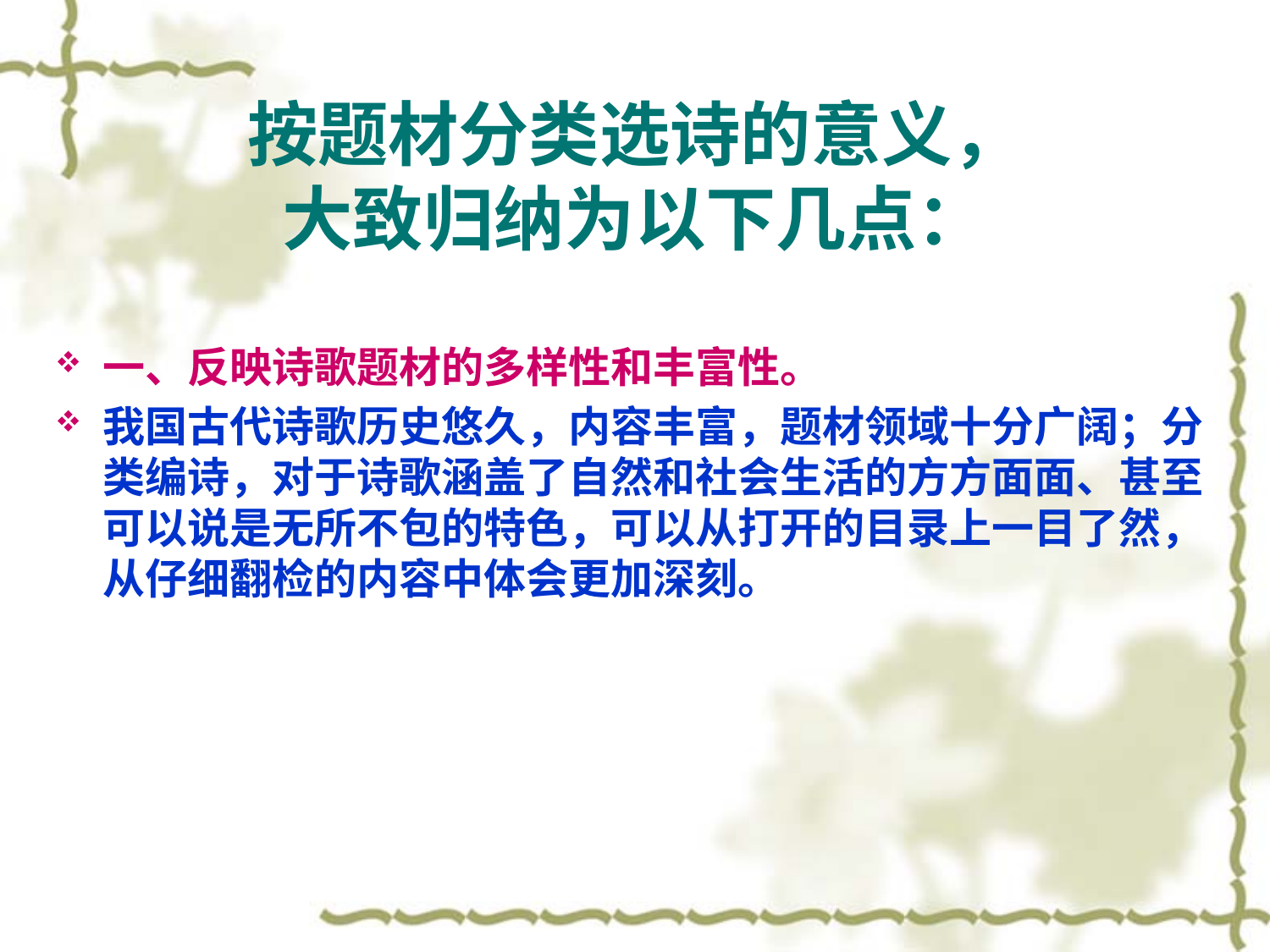

# 按题材分类选诗的意义， 大致归纳为以下几点：

一、反映诗歌题材的多样性和丰富性。
我国古代诗歌历史悠久，内容丰富，题材领域十分广阔；分类编诗，对于诗歌涵盖了自然和社会生活的方方面面、甚至可以说是无所不包的特色，可以从打开的目录上一目了然，从仔细翻检的内容中体会更加深刻。